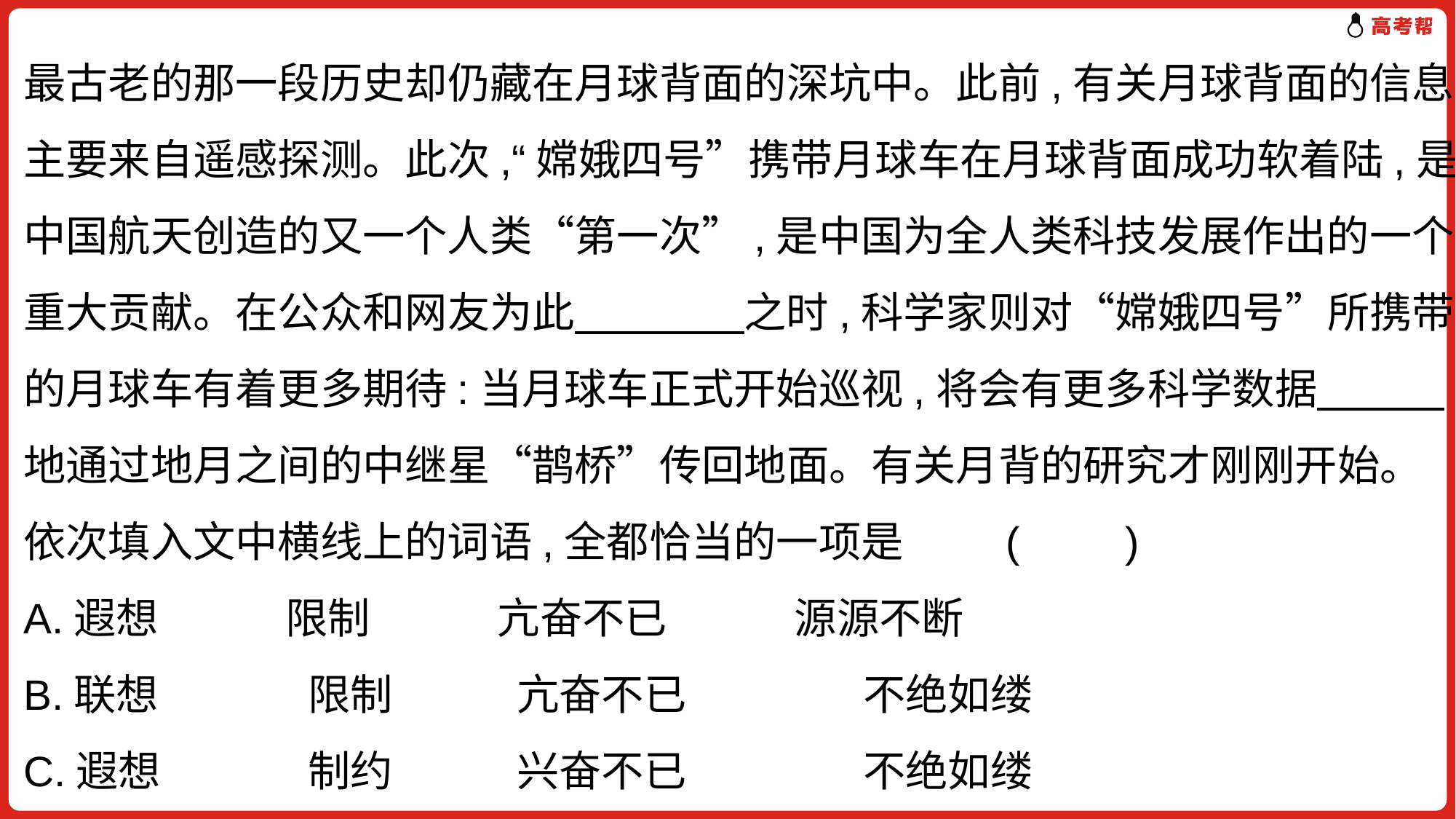

最古老的那一段历史却仍藏在月球背面的深坑中。此前,有关月球背面的信息主要来自遥感探测。此次,“嫦娥四号”携带月球车在月球背面成功软着陆,是中国航天创造的又一个人类“第一次”,是中国为全人类科技发展作出的一个重大贡献。在公众和网友为此　　　　之时,科学家则对“嫦娥四号”所携带的月球车有着更多期待:当月球车正式开始巡视,将会有更多科学数据　　　地通过地月之间的中继星“鹊桥”传回地面。有关月背的研究才刚刚开始。
依次填入文中横线上的词语,全都恰当的一项是	(　　)
A.遐想　　　限制　　　亢奋不已　　　源源不断
B.联想	       限制	      亢奋不已	        不绝如缕
C.遐想	       制约	      兴奋不已	        不绝如缕